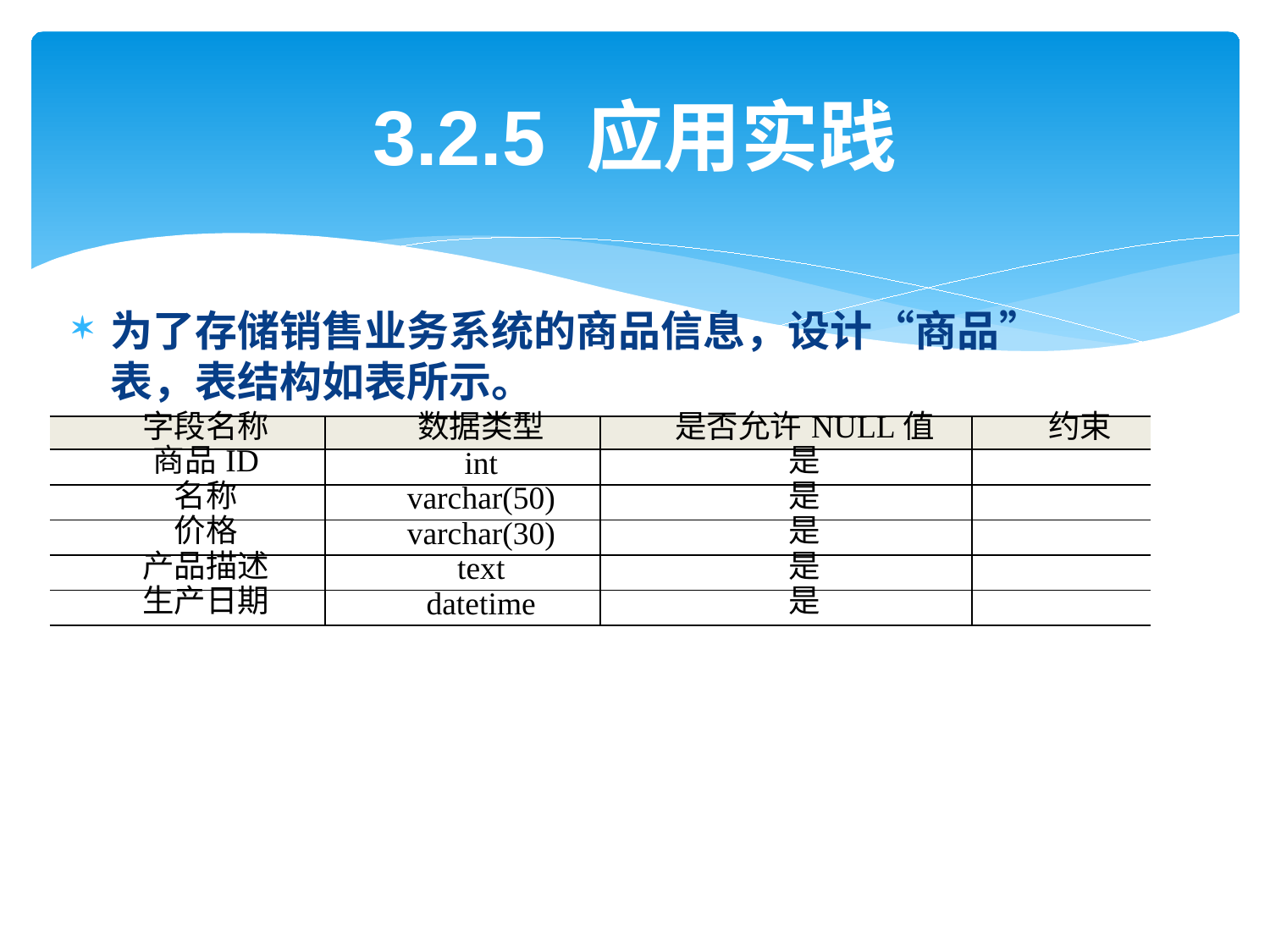

# 3.2.5 应用实践
为了存储销售业务系统的商品信息，设计“商品”表，表结构如表所示。
| 字段名称 | 数据类型 | 是否允许NULL值 | 约束 |
| --- | --- | --- | --- |
| 商品ID | int | 是 |  |
| 名称 | varchar(50) | 是 |  |
| 价格 | varchar(30) | 是 |  |
| 产品描述 | text | 是 |  |
| 生产日期 | datetime | 是 |  |